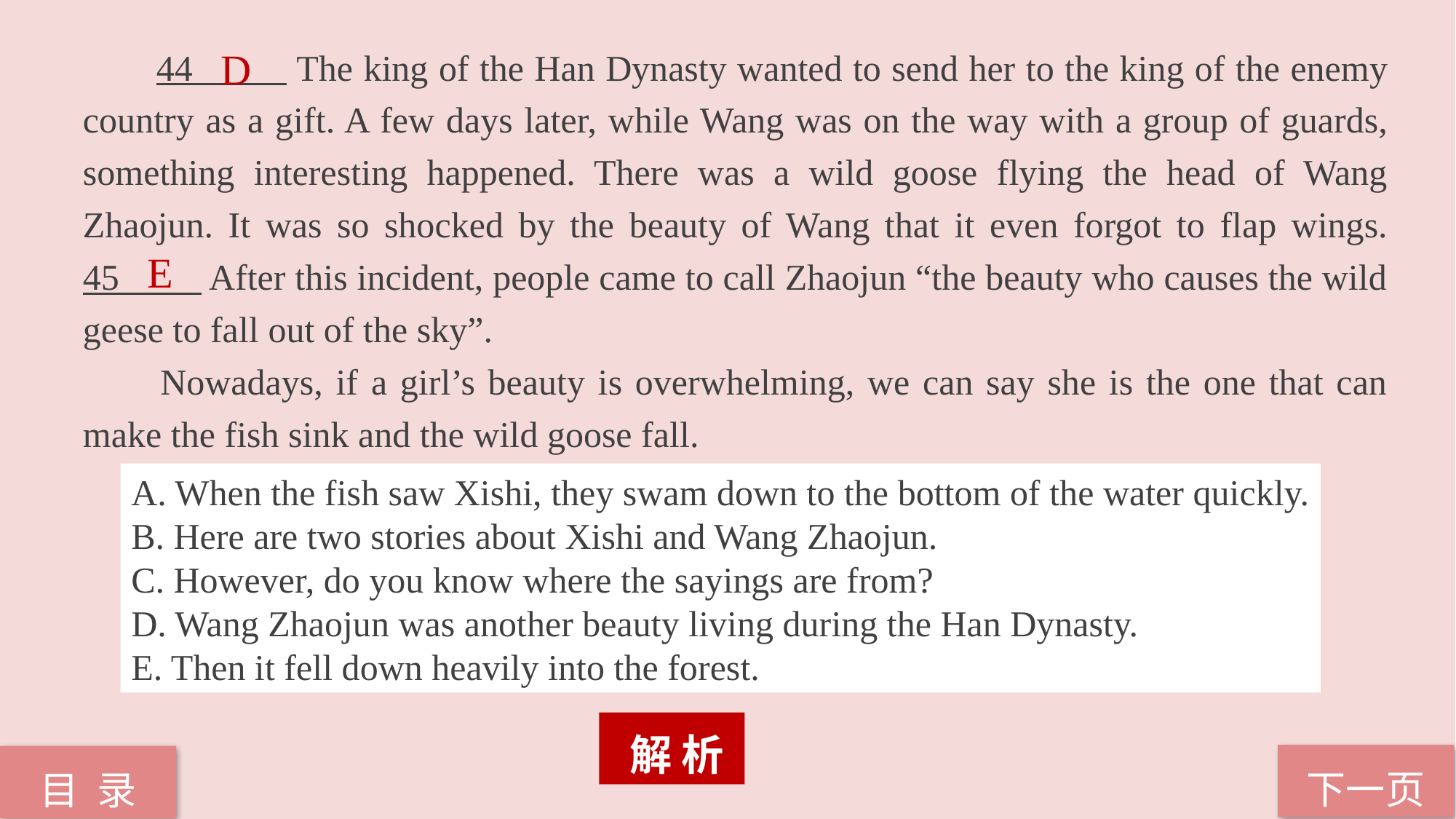

44          The king of the Han Dynasty wanted to send her to the king of the enemy country as a gift. A few days later, while Wang was on the way with a group of guards, something interesting happened. There was a wild goose flying the head of Wang Zhaojun. It was so shocked by the beauty of Wang that it even forgot to flap wings. 45____  After this incident, people came to call Zhaojun “the beauty who causes the wild geese to fall out of the sky”.
      Nowadays, if a girl’s beauty is overwhelming, we can say she is the one that can make the fish sink and the wild goose fall.
D
E
A. When the fish saw Xishi, they swam down to the bottom of the water quickly.
B. Here are two stories about Xishi and Wang Zhaojun.
C. However, do you know where the sayings are from?
D. Wang Zhaojun was another beauty living during the Han Dynasty.
E. Then it fell down heavily into the forest.
 解 析